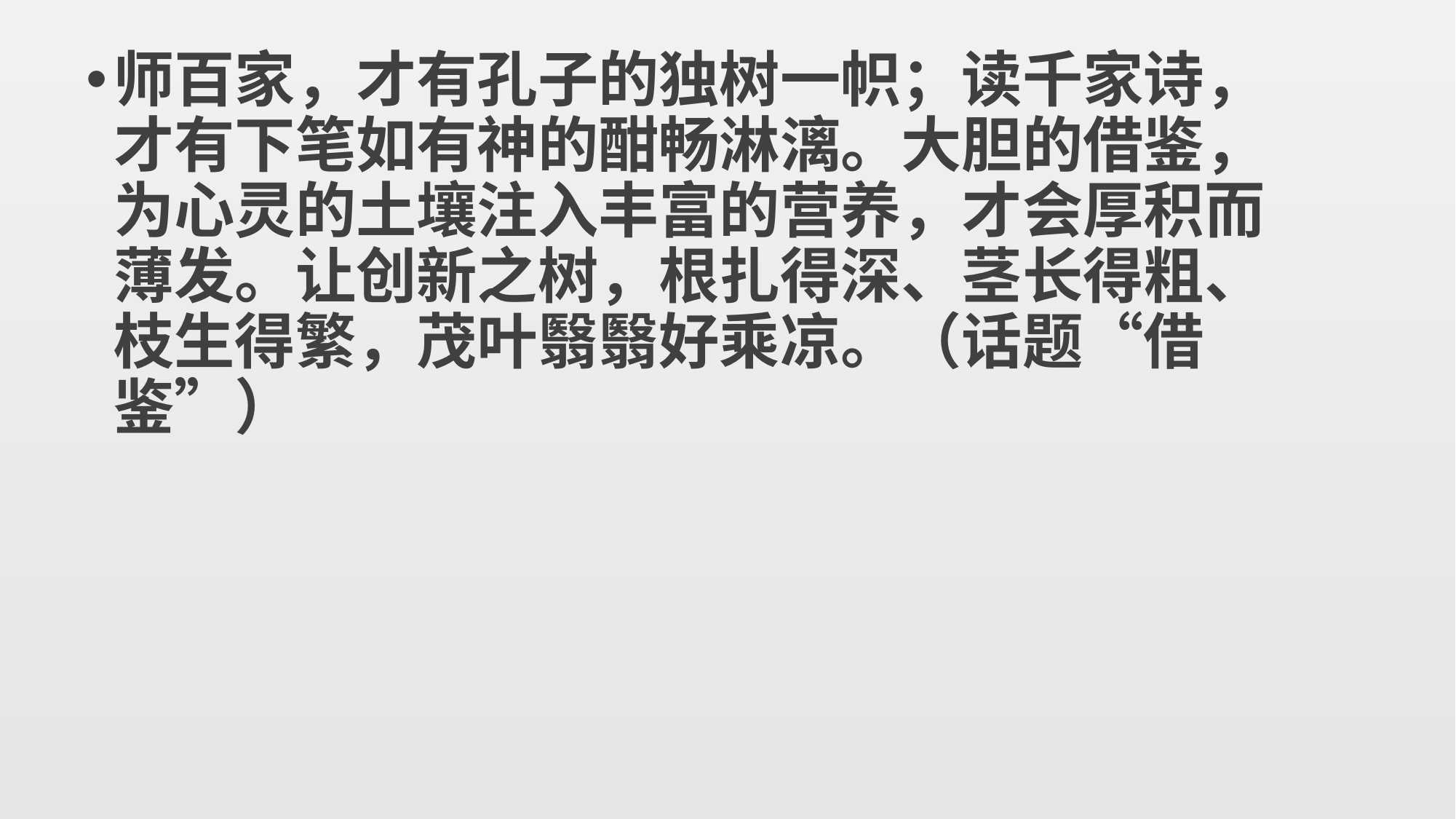

师百家，才有孔子的独树一帜；读千家诗，才有下笔如有神的酣畅淋漓。大胆的借鉴，为心灵的土壤注入丰富的营养，才会厚积而薄发。让创新之树，根扎得深、茎长得粗、枝生得繁，茂叶翳翳好乘凉。（话题“借鉴”）